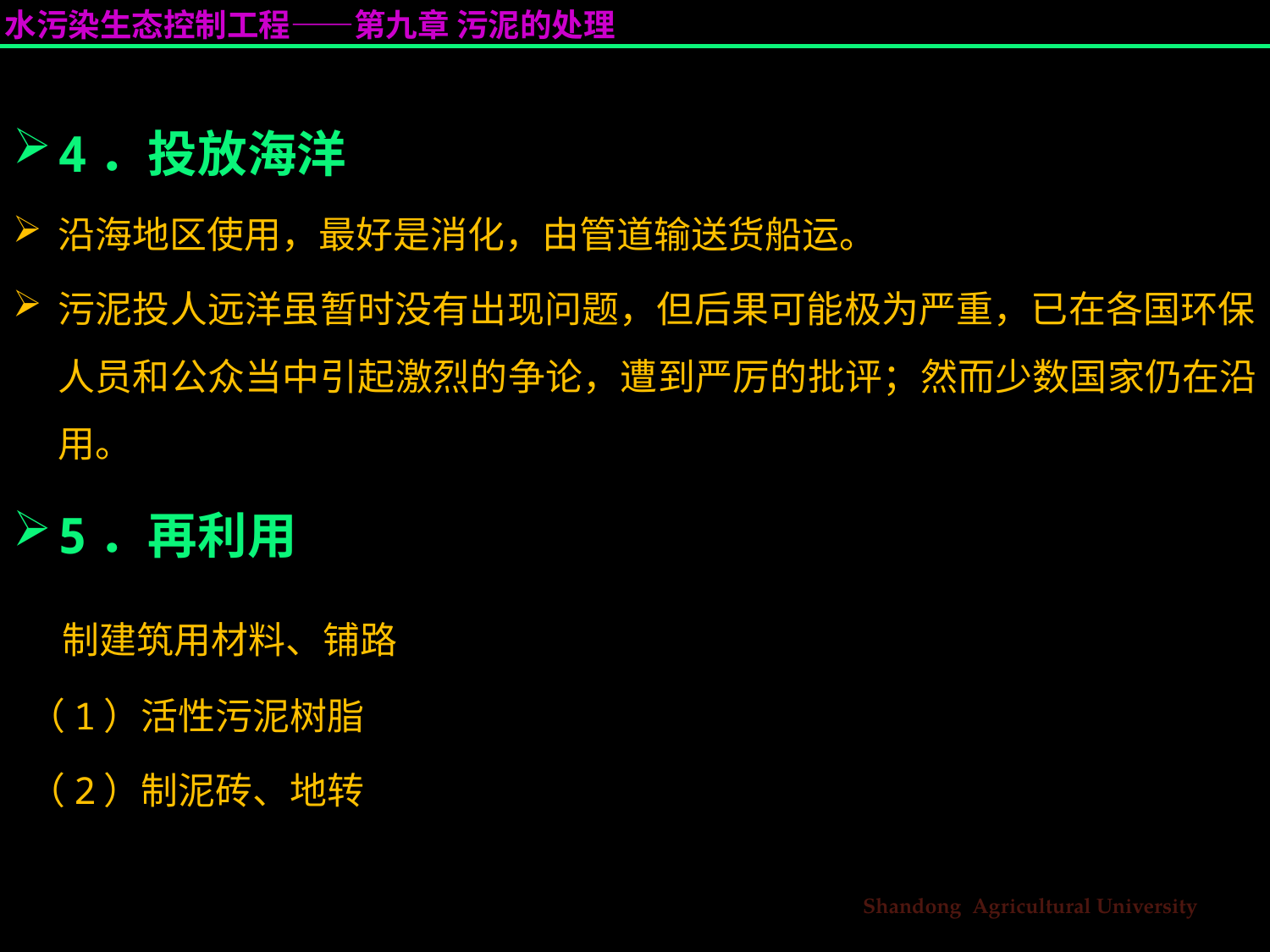

#
4．投放海洋
沿海地区使用，最好是消化，由管道输送货船运。
污泥投人远洋虽暂时没有出现问题，但后果可能极为严重，已在各国环保人员和公众当中引起激烈的争论，遭到严厉的批评；然而少数国家仍在沿用。
5．再利用
    制建筑用材料、铺路
 （1）活性污泥树脂
 （2）制泥砖、地转